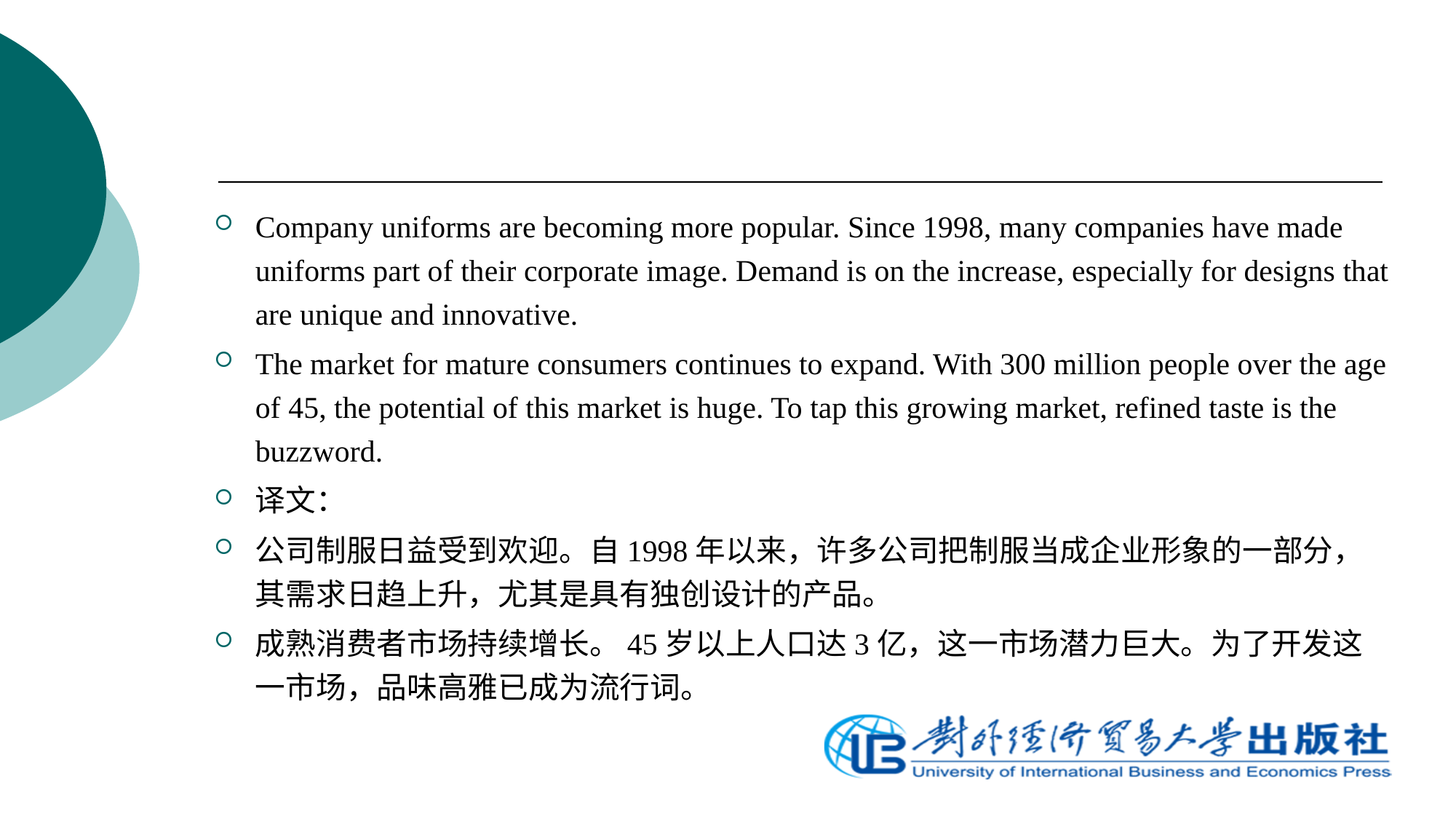

Company uniforms are becoming more popular. Since 1998, many companies have made uniforms part of their corporate image. Demand is on the increase, especially for designs that are unique and innovative.
The market for mature consumers continues to expand. With 300 million people over the age of 45, the potential of this market is huge. To tap this growing market, refined taste is the buzzword.
译文：
公司制服日益受到欢迎。自1998年以来，许多公司把制服当成企业形象的一部分，其需求日趋上升，尤其是具有独创设计的产品。
成熟消费者市场持续增长。45岁以上人口达3亿，这一市场潜力巨大。为了开发这一市场，品味高雅已成为流行词。